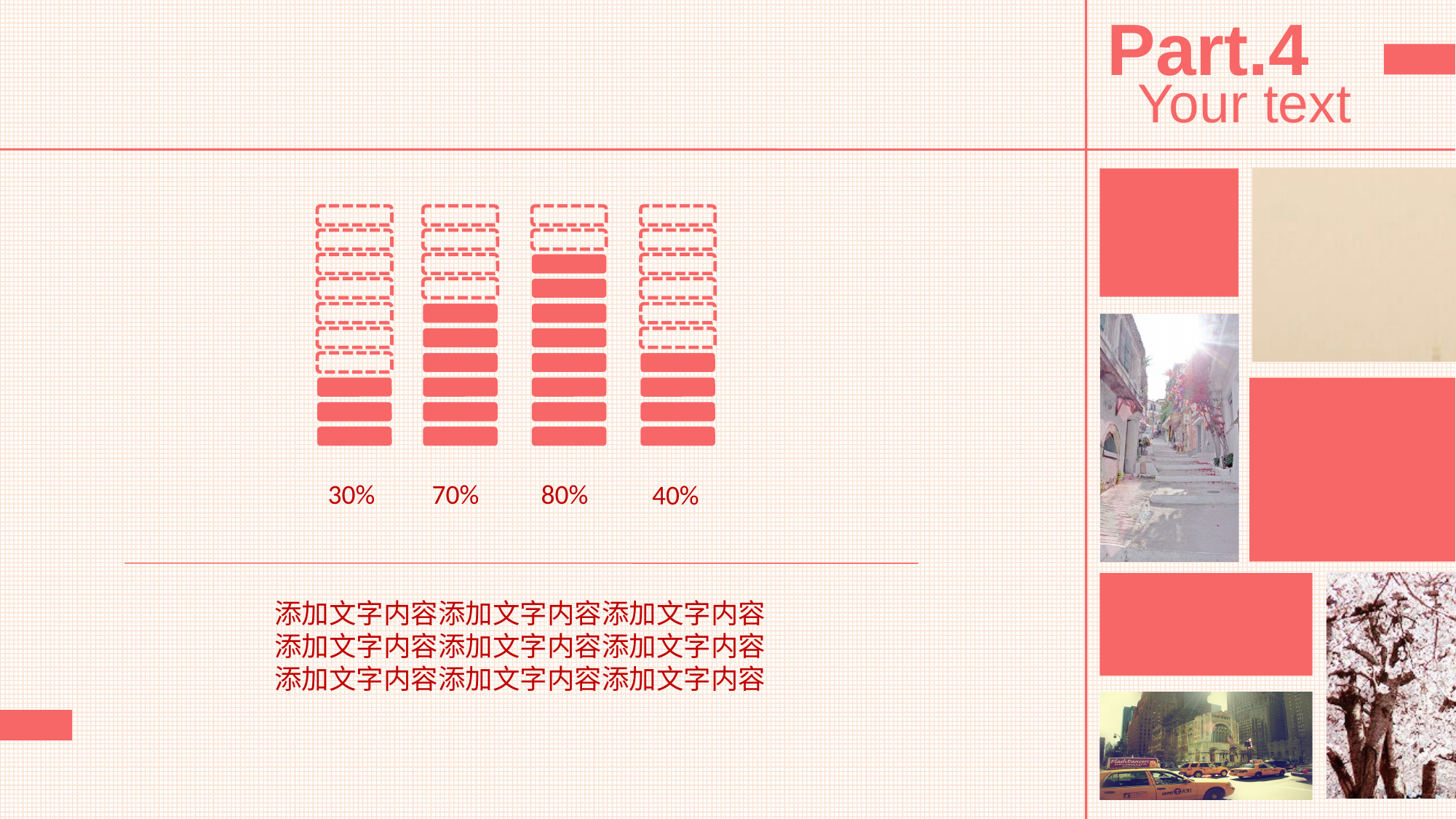

Part.4

Your text

30%
70%
80%
40%

添加文字内容添加文字内容添加文字内容添加文字内容添加文字内容添加文字内容添加文字内容添加文字内容添加文字内容